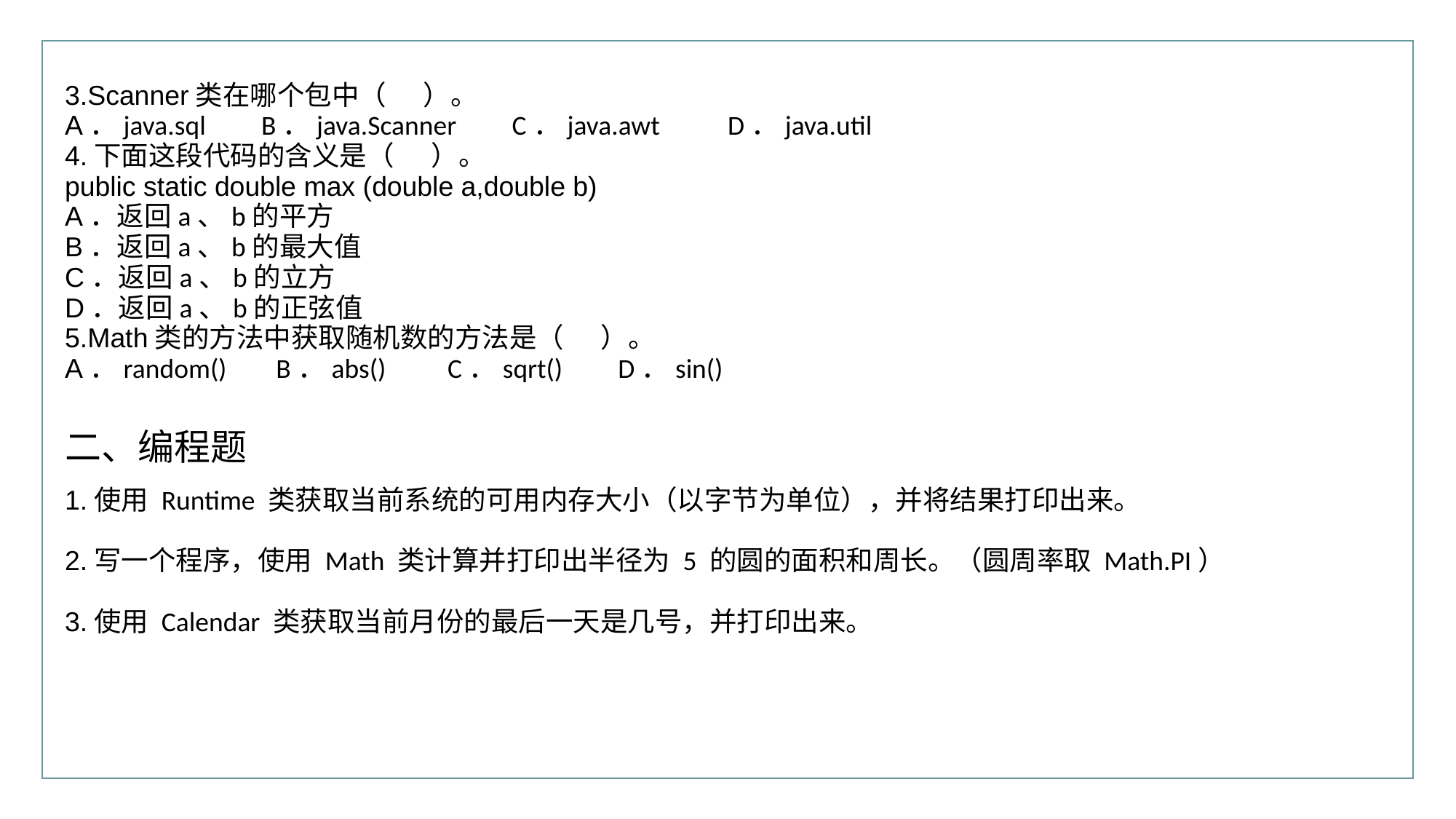

行业PPT模板http://www.XX.com/hangye/

3.Scanner类在哪个包中（      ）。
A．java.sql         B．java.Scanner         C．java.awt           D．java.util
4.下面这段代码的含义是（      ）。
public static double max (double a,double b)
A．返回a、b的平方
B．返回a、b的最大值
C．返回a、b的立方
D．返回a、b的正弦值
5.Math类的方法中获取随机数的方法是（      ）。
A．random()        B．abs()          C．sqrt()         D．sin()
二、编程题
1.使用 Runtime 类获取当前系统的可用内存大小（以字节为单位），并将结果打印出来。

2.写一个程序，使用 Math 类计算并打印出半径为 5 的圆的面积和周长。（圆周率取 Math.PI）

3.使用 Calendar 类获取当前月份的最后一天是几号，并打印出来。